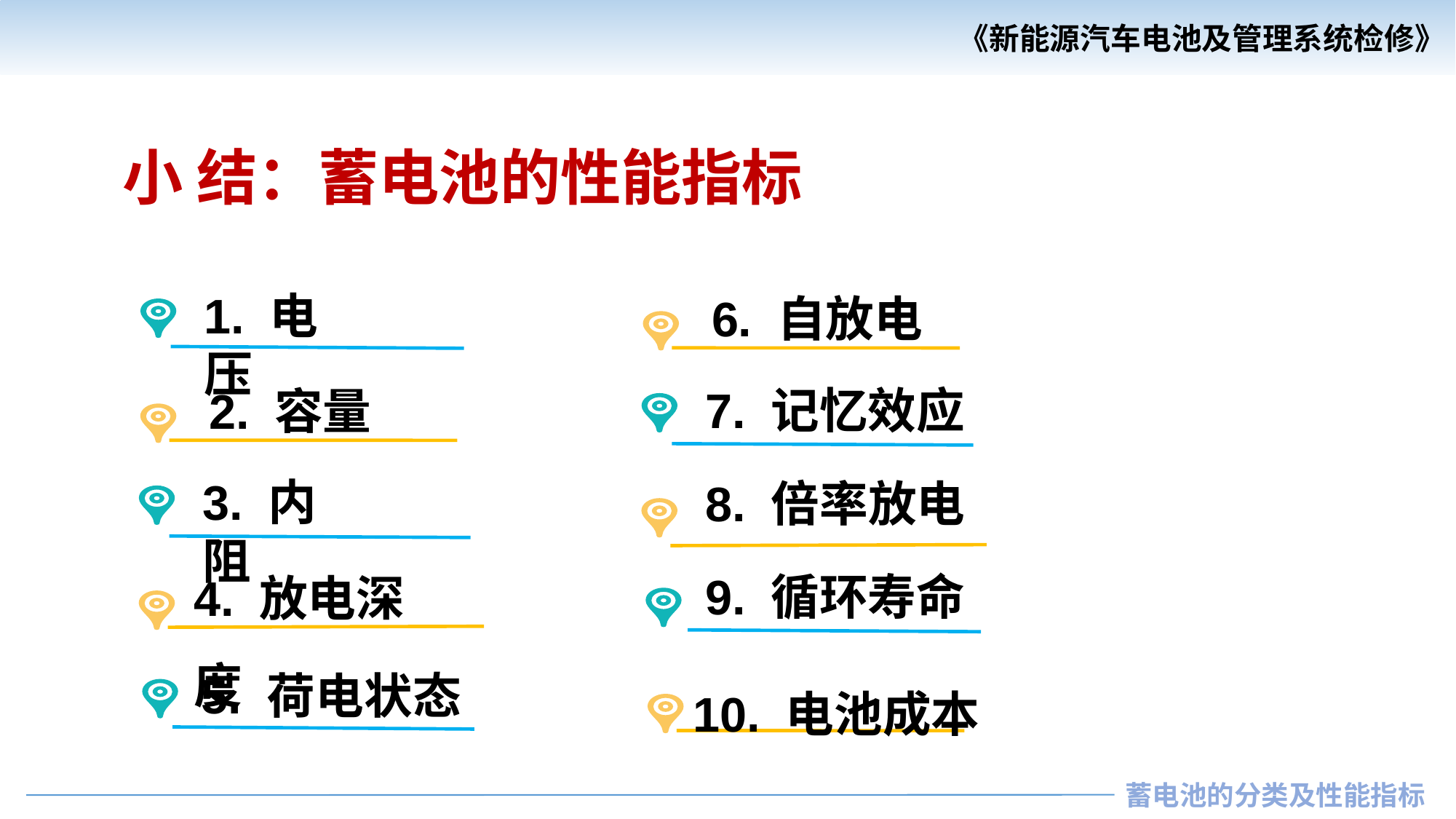

小 结：蓄电池的性能指标
6. 自放电
1. 电压

2. 容量
7. 记忆效应

3. 内阻
8. 倍率放电

4. 放电深度
9. 循环寿命

10. 电池成本
5. 荷电状态